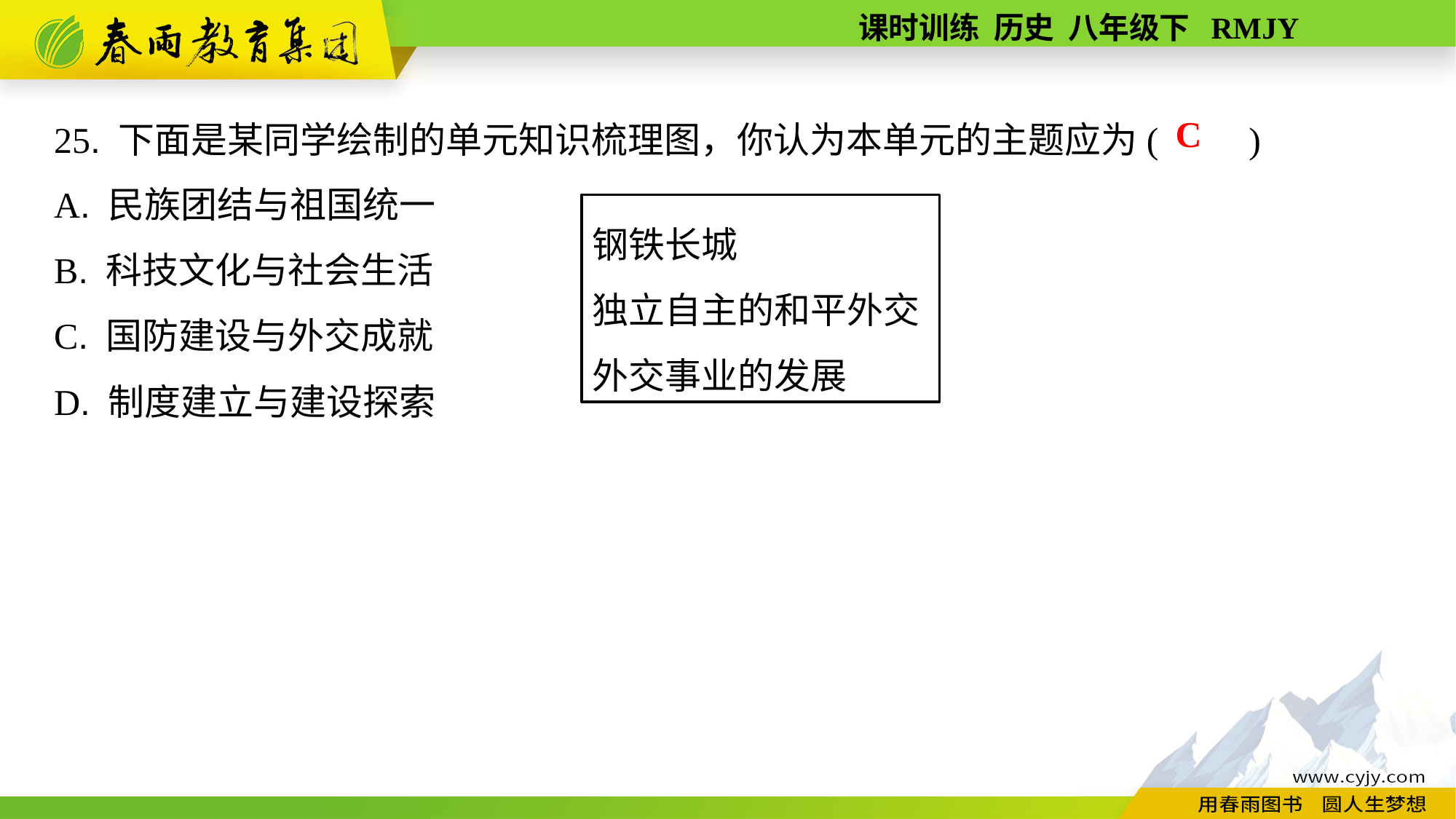

25. 下面是某同学绘制的单元知识梳理图，你认为本单元的主题应为(　　)
A. 民族团结与祖国统一
B. 科技文化与社会生活
C. 国防建设与外交成就
D. 制度建立与建设探索
C
钢铁长城
独立自主的和平外交
外交事业的发展